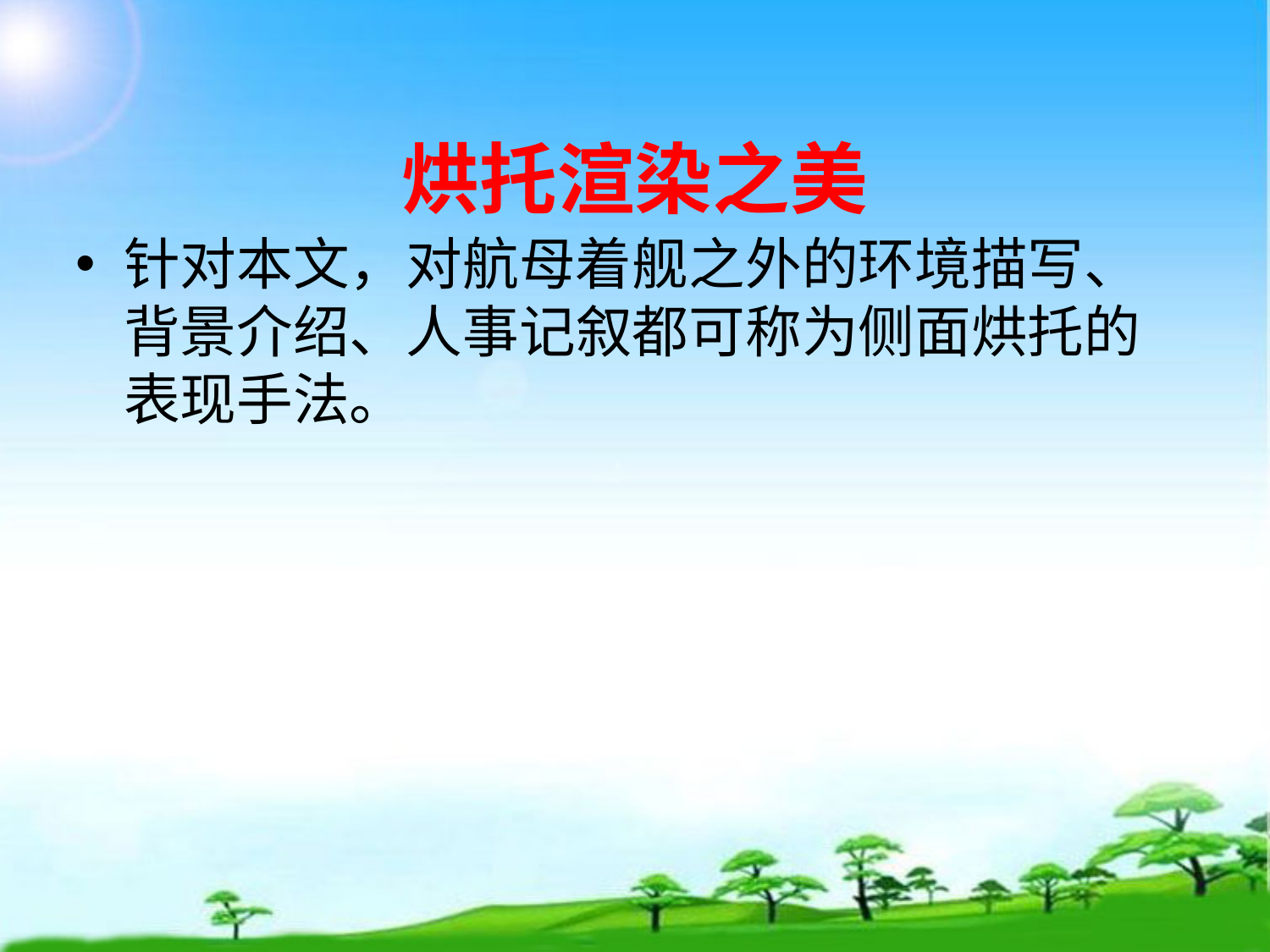

# 烘托渲染之美
针对本文，对航母着舰之外的环境描写、背景介绍、人事记叙都可称为侧面烘托的表现手法。